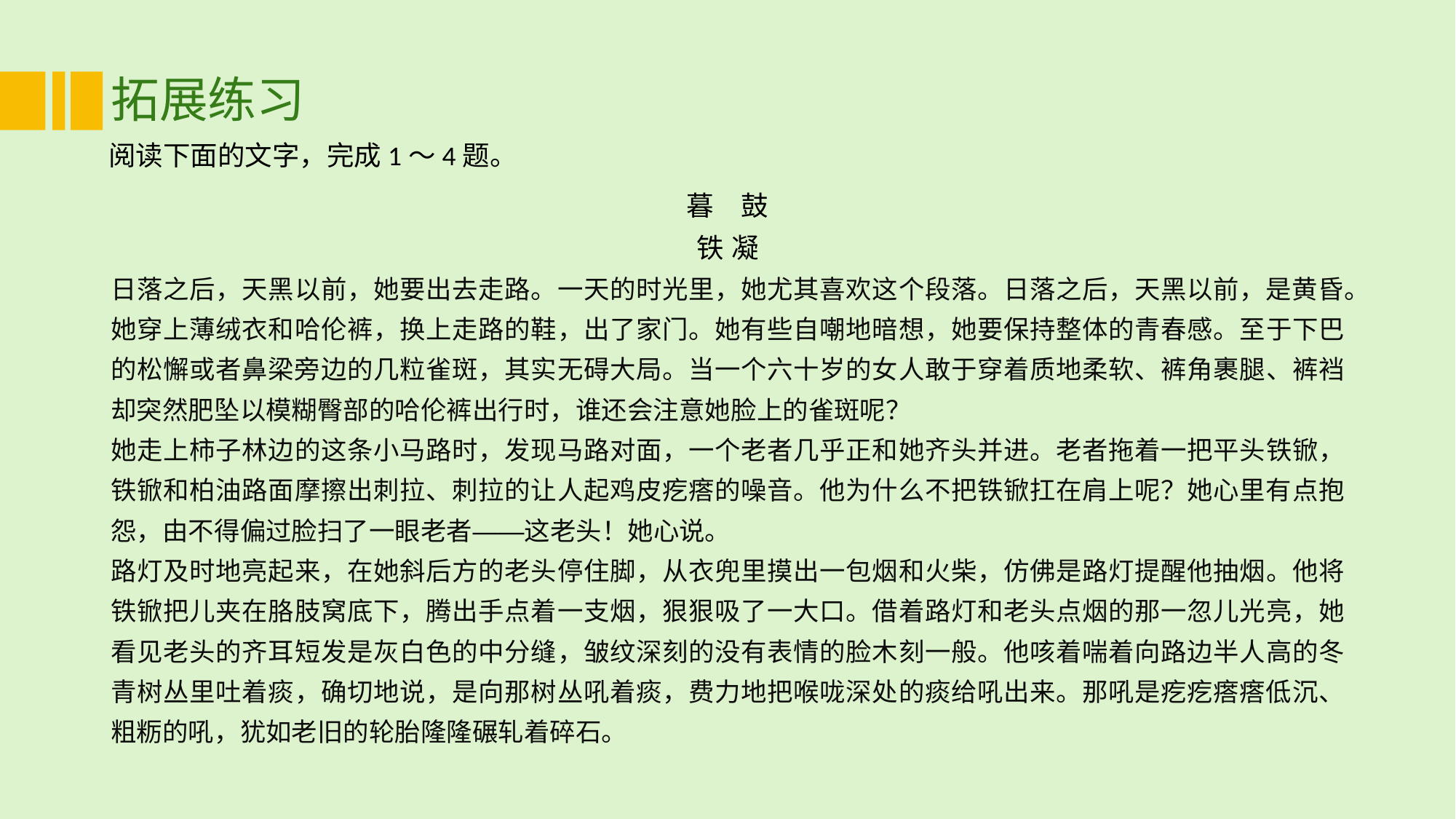

# 拓展练习
阅读下面的文字，完成1～4题。
暮　鼓
铁 凝
日落之后，天黑以前，她要出去走路。一天的时光里，她尤其喜欢这个段落。日落之后，天黑以前，是黄昏。
她穿上薄绒衣和哈伦裤，换上走路的鞋，出了家门。她有些自嘲地暗想，她要保持整体的青春感。至于下巴的松懈或者鼻梁旁边的几粒雀斑，其实无碍大局。当一个六十岁的女人敢于穿着质地柔软、裤角裹腿、裤裆却突然肥坠以模糊臀部的哈伦裤出行时，谁还会注意她脸上的雀斑呢？
她走上柿子林边的这条小马路时，发现马路对面，一个老者几乎正和她齐头并进。老者拖着一把平头铁锨，铁锨和柏油路面摩擦出刺拉、刺拉的让人起鸡皮疙瘩的噪音。他为什么不把铁锨扛在肩上呢？她心里有点抱怨，由不得偏过脸扫了一眼老者——这老头！她心说。
路灯及时地亮起来，在她斜后方的老头停住脚，从衣兜里摸出一包烟和火柴，仿佛是路灯提醒他抽烟。他将铁锨把儿夹在胳肢窝底下，腾出手点着一支烟，狠狠吸了一大口。借着路灯和老头点烟的那一忽儿光亮，她看见老头的齐耳短发是灰白色的中分缝，皱纹深刻的没有表情的脸木刻一般。他咳着喘着向路边半人高的冬青树丛里吐着痰，确切地说，是向那树丛吼着痰，费力地把喉咙深处的痰给吼出来。那吼是疙疙瘩瘩低沉、粗粝的吼，犹如老旧的轮胎隆隆碾轧着碎石。